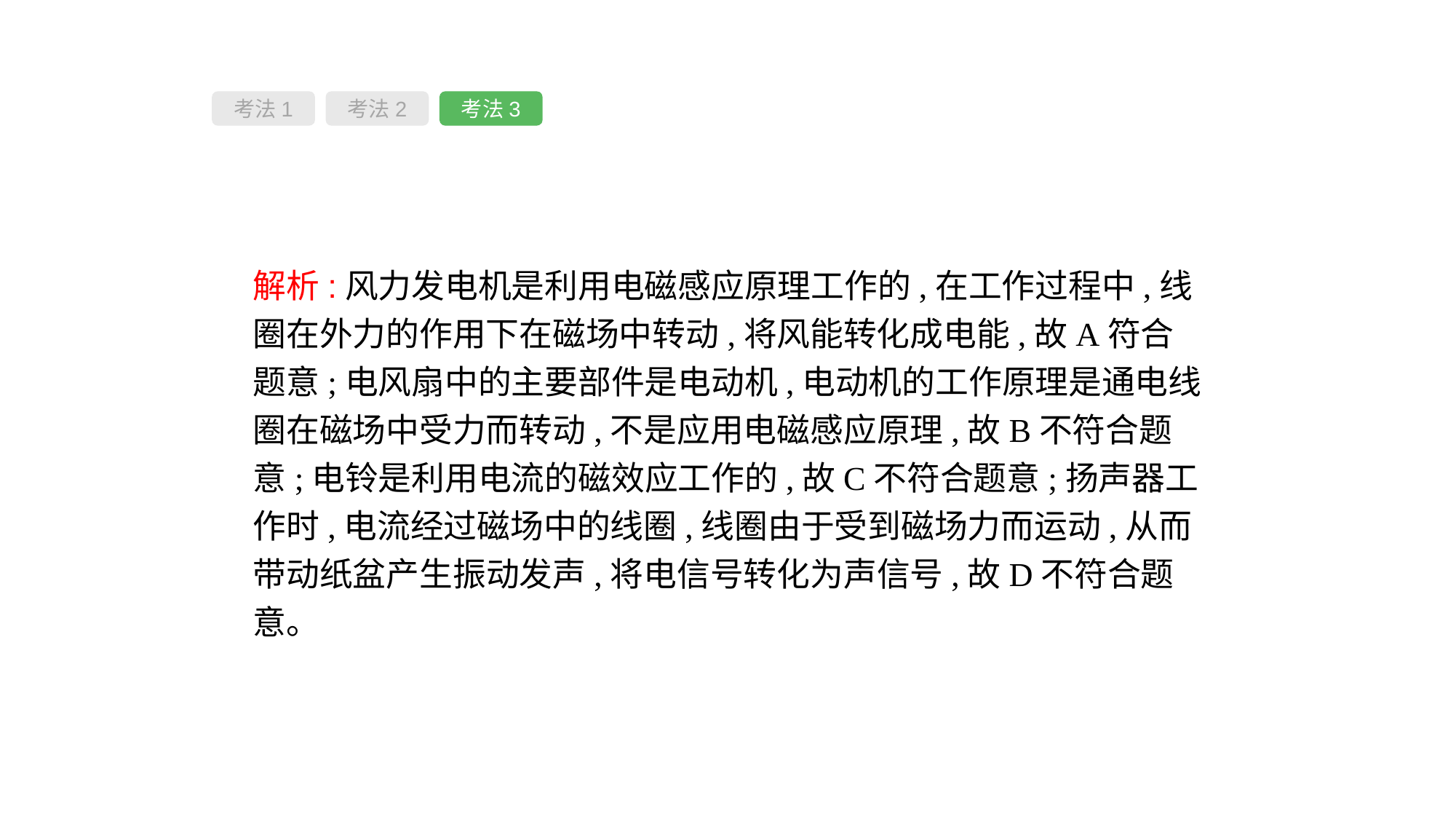

考法1
考法2
考法3
解析:风力发电机是利用电磁感应原理工作的,在工作过程中,线圈在外力的作用下在磁场中转动,将风能转化成电能,故A符合题意;电风扇中的主要部件是电动机,电动机的工作原理是通电线圈在磁场中受力而转动,不是应用电磁感应原理,故B不符合题意;电铃是利用电流的磁效应工作的,故C不符合题意;扬声器工作时,电流经过磁场中的线圈,线圈由于受到磁场力而运动,从而带动纸盆产生振动发声,将电信号转化为声信号,故D不符合题意。